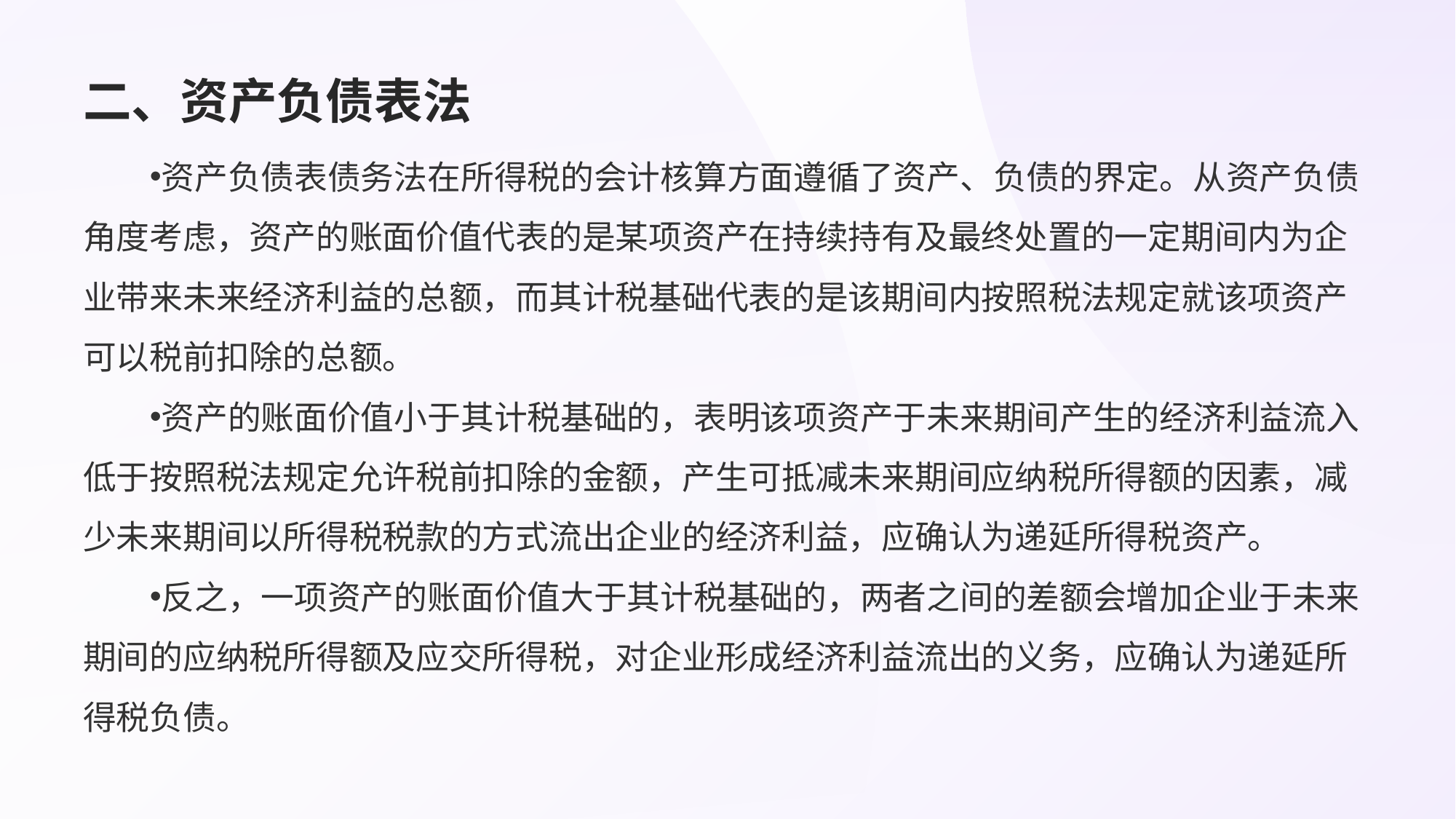

# 二、资产负债表法
资产负债表债务法在所得税的会计核算方面遵循了资产、负债的界定。从资产负债角度考虑，资产的账面价值代表的是某项资产在持续持有及最终处置的一定期间内为企业带来未来经济利益的总额，而其计税基础代表的是该期间内按照税法规定就该项资产可以税前扣除的总额。
资产的账面价值小于其计税基础的，表明该项资产于未来期间产生的经济利益流入低于按照税法规定允许税前扣除的金额，产生可抵减未来期间应纳税所得额的因素，减少未来期间以所得税税款的方式流出企业的经济利益，应确认为递延所得税资产。
反之，一项资产的账面价值大于其计税基础的，两者之间的差额会增加企业于未来期间的应纳税所得额及应交所得税，对企业形成经济利益流出的义务，应确认为递延所得税负债。